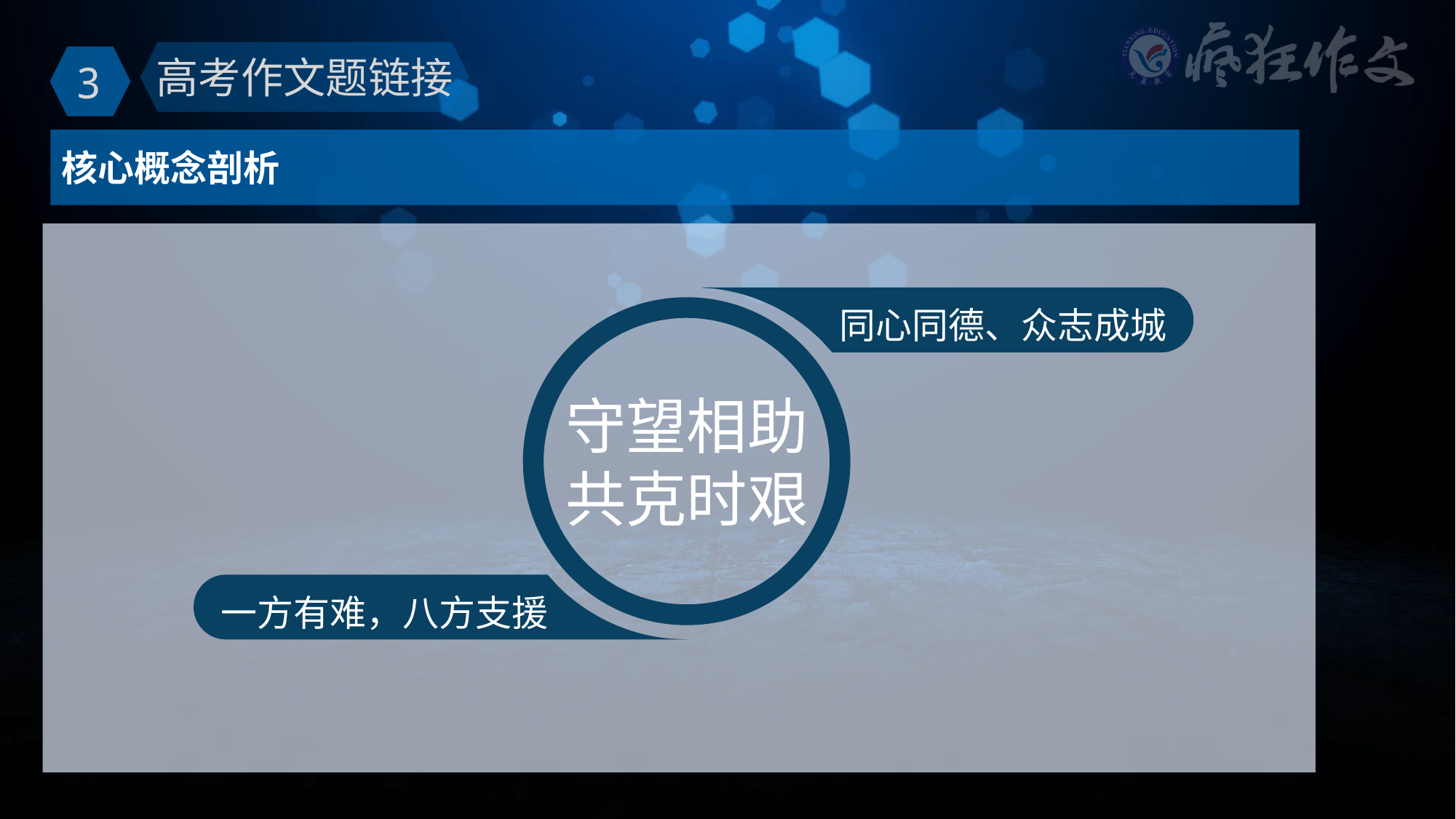

高考作文题链接

3
核心概念剖析

同心同德、众志成城
守望相助
共克时艰
一方有难，八方支援